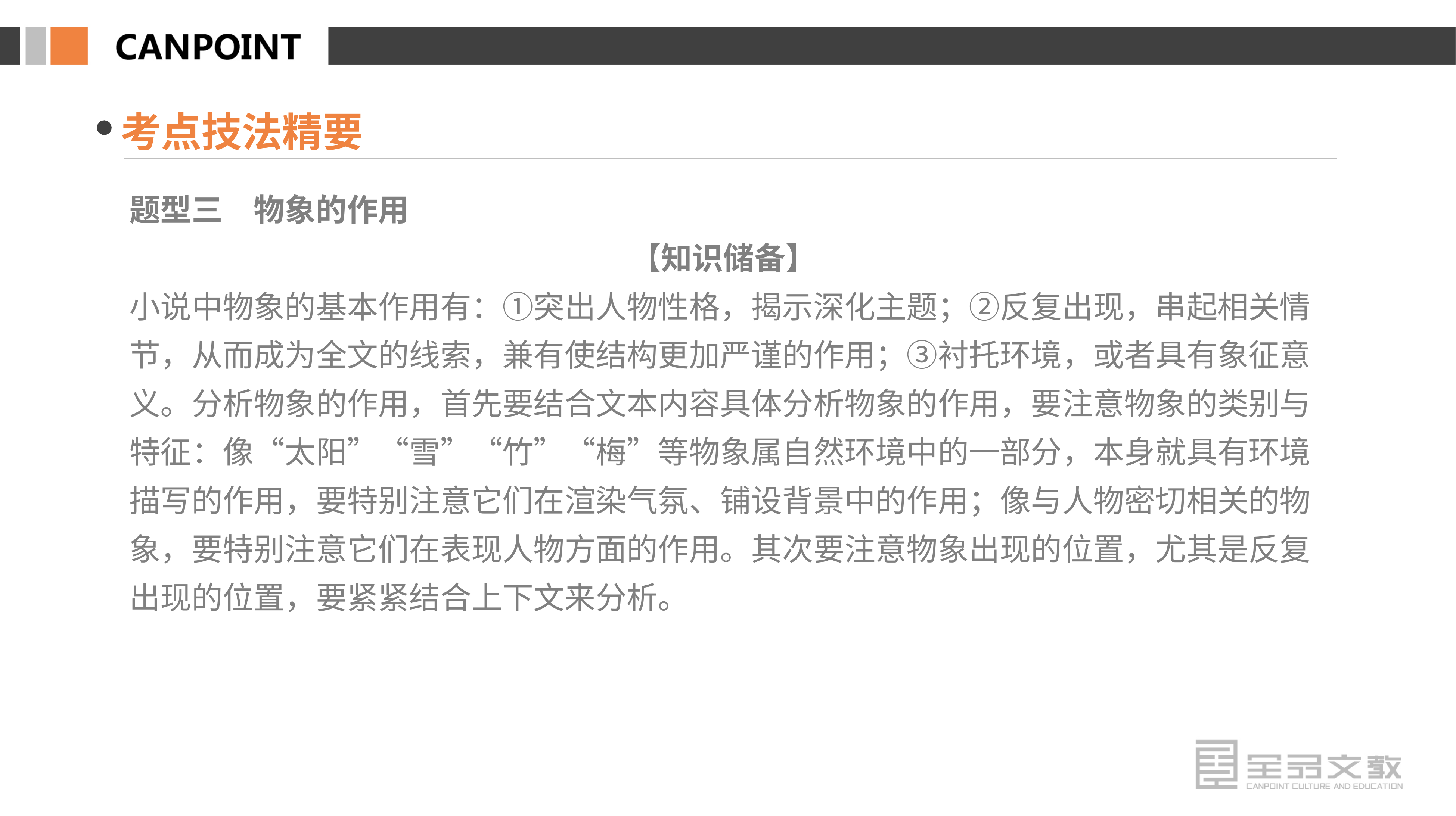

考点技法精要

题型三　物象的作用
【知识储备】
小说中物象的基本作用有：①突出人物性格，揭示深化主题；②反复出现，串起相关情节，从而成为全文的线索，兼有使结构更加严谨的作用；③衬托环境，或者具有象征意义。分析物象的作用，首先要结合文本内容具体分析物象的作用，要注意物象的类别与特征：像“太阳”“雪”“竹”“梅”等物象属自然环境中的一部分，本身就具有环境描写的作用，要特别注意它们在渲染气氛、铺设背景中的作用；像与人物密切相关的物象，要特别注意它们在表现人物方面的作用。其次要注意物象出现的位置，尤其是反复出现的位置，要紧紧结合上下文来分析。